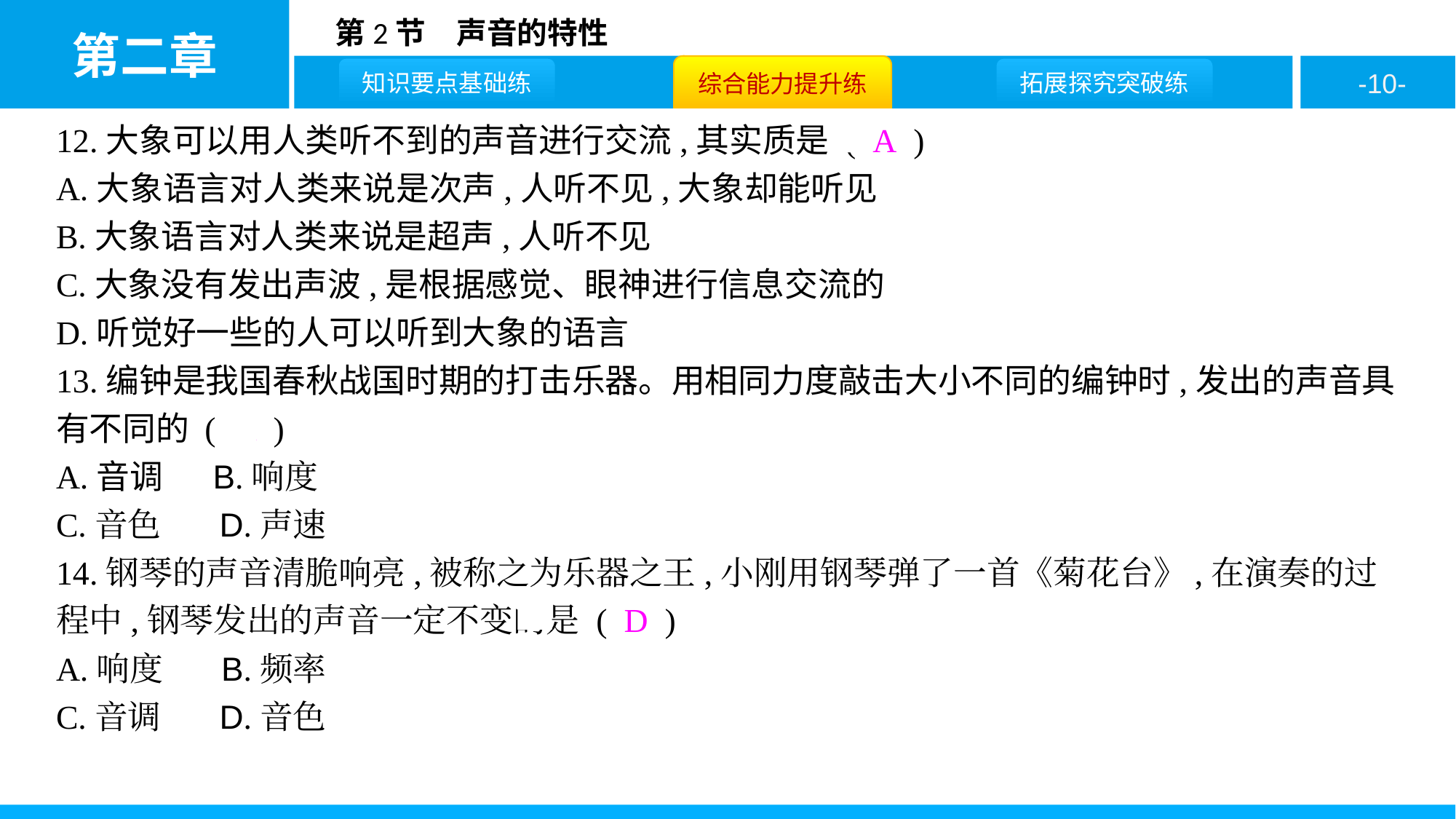

12.大象可以用人类听不到的声音进行交流,其实质是 (  A  )
A.大象语言对人类来说是次声,人听不见,大象却能听见
B.大象语言对人类来说是超声,人听不见
C.大象没有发出声波,是根据感觉、眼神进行信息交流的
D.听觉好一些的人可以听到大象的语言
13.编钟是我国春秋战国时期的打击乐器。用相同力度敲击大小不同的编钟时,发出的声音具有不同的 (  A  )
A.音调     B.响度
C.音色      D.声速
14.钢琴的声音清脆响亮,被称之为乐器之王,小刚用钢琴弹了一首《菊花台》,在演奏的过程中,钢琴发出的声音一定不变的是 (  D  )
A.响度      B.频率
C.音调      D.音色